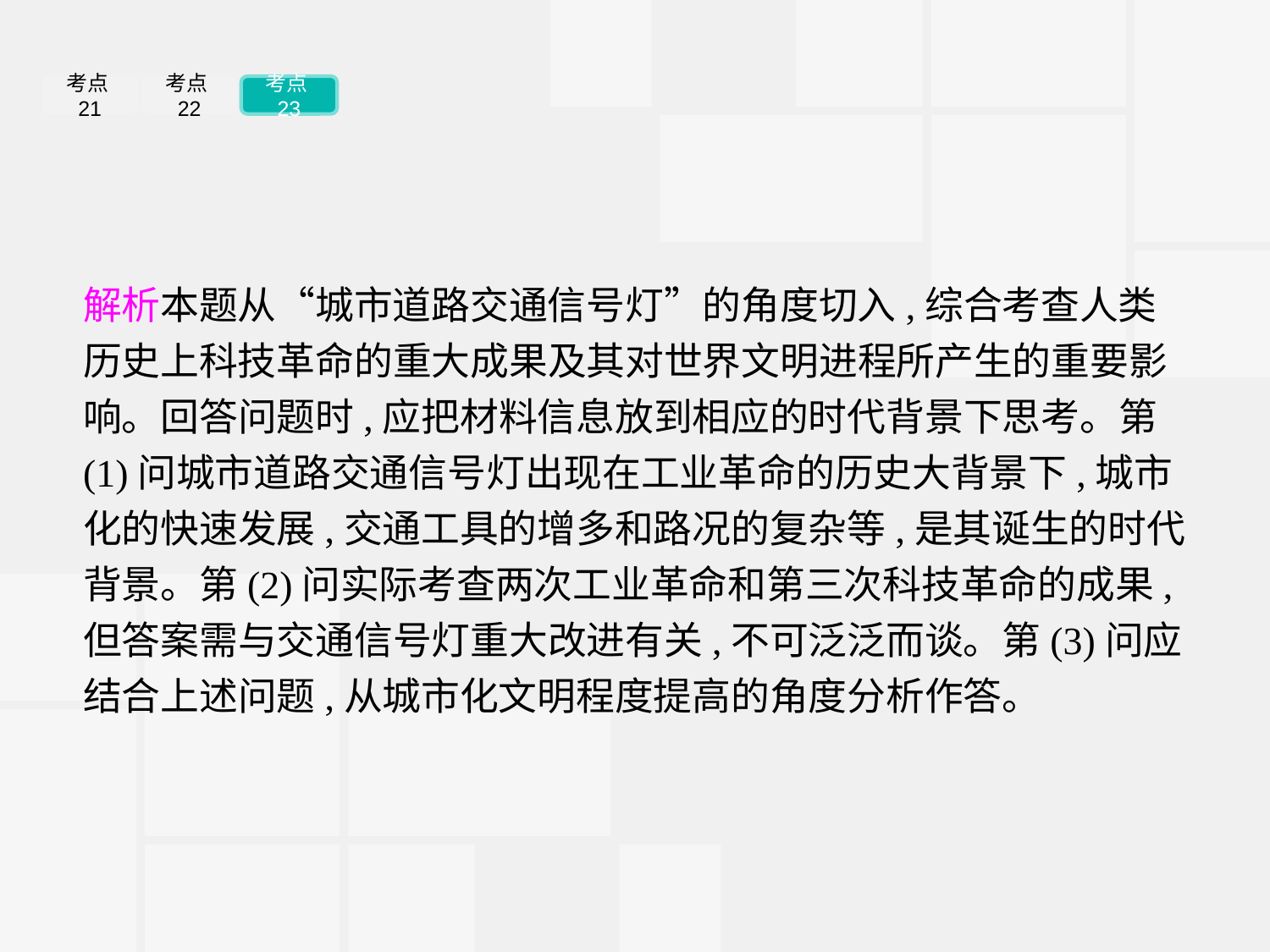

考点21
考点22
考点23
解析本题从“城市道路交通信号灯”的角度切入,综合考查人类历史上科技革命的重大成果及其对世界文明进程所产生的重要影响。回答问题时,应把材料信息放到相应的时代背景下思考。第(1)问城市道路交通信号灯出现在工业革命的历史大背景下,城市化的快速发展,交通工具的增多和路况的复杂等,是其诞生的时代背景。第(2)问实际考查两次工业革命和第三次科技革命的成果,但答案需与交通信号灯重大改进有关,不可泛泛而谈。第(3)问应结合上述问题,从城市化文明程度提高的角度分析作答。